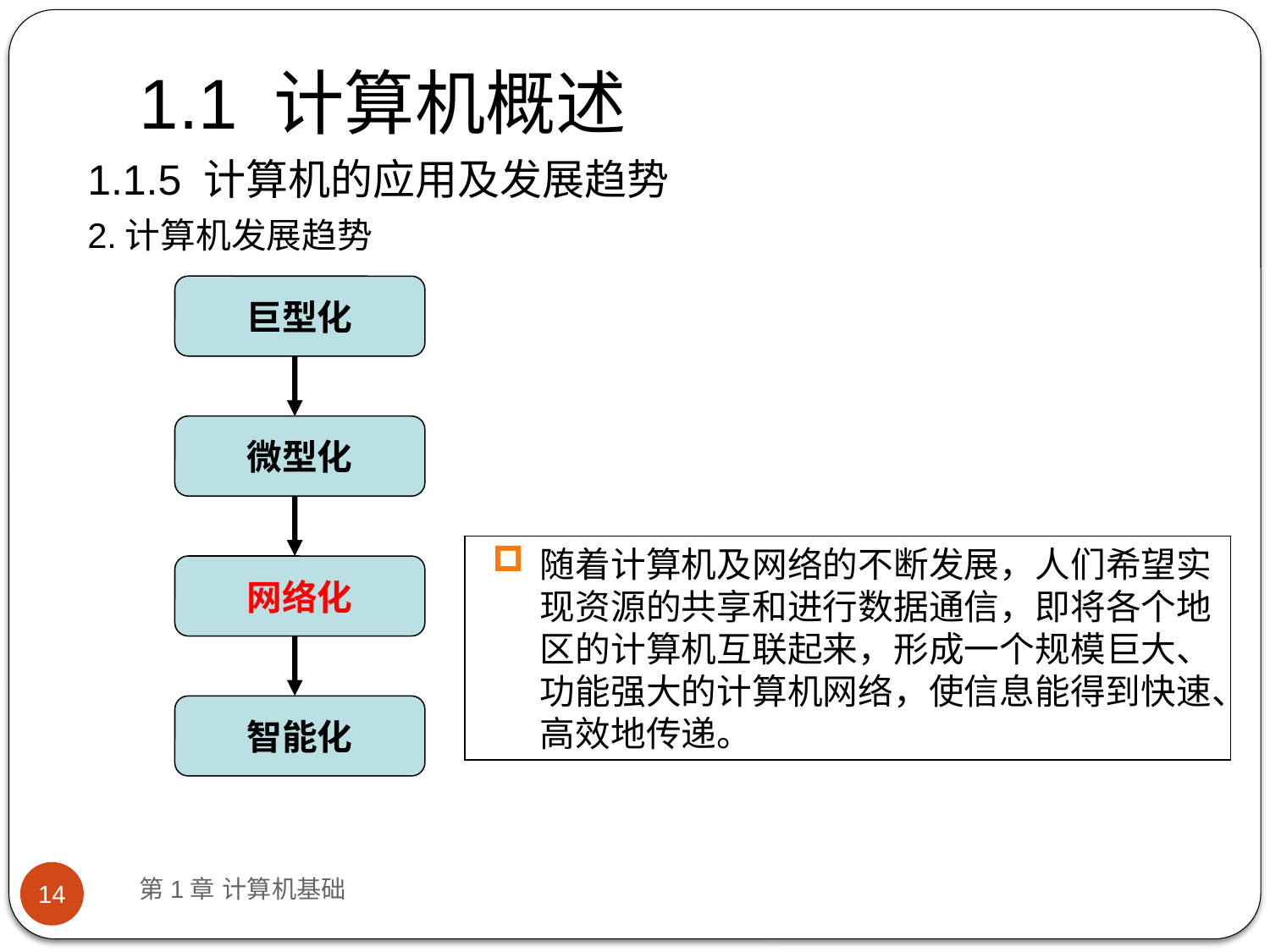

# 1.1 计算机概述
1.1.5 计算机的应用及发展趋势
2.计算机发展趋势

巨型化

微型化

网络化

智能化
随着计算机及网络的不断发展，人们希望实现资源的共享和进行数据通信，即将各个地区的计算机互联起来，形成一个规模巨大、功能强大的计算机网络，使信息能得到快速、高效地传递。
第1章 计算机基础
14